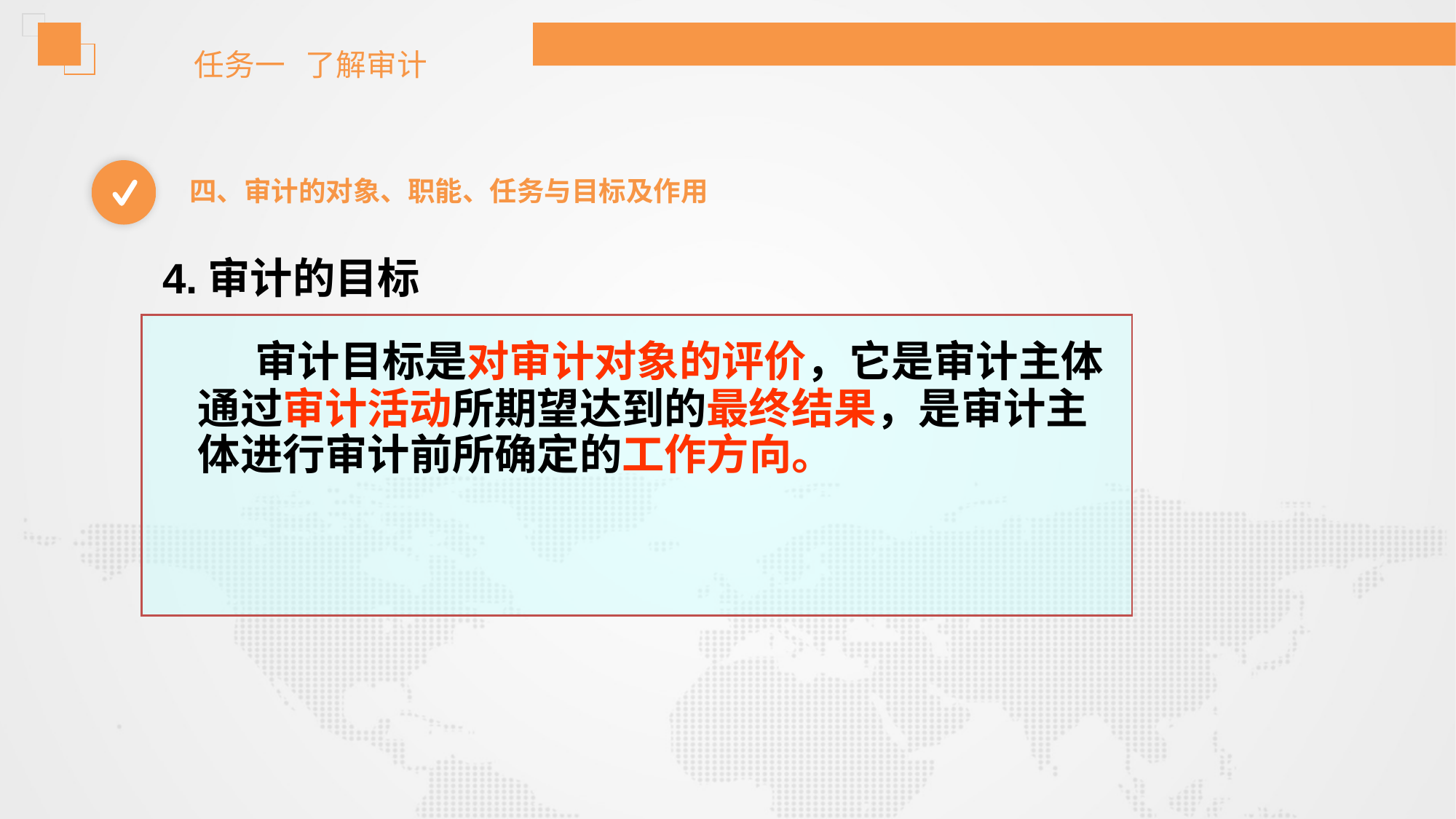

任务一   了解审计

四、审计的对象、职能、任务与目标及作用

4.审计的目标

         审计目标是对审计对象的评价，它是审计主体通过审计活动所期望达到的最终结果，是审计主体进行审计前所确定的工作方向。